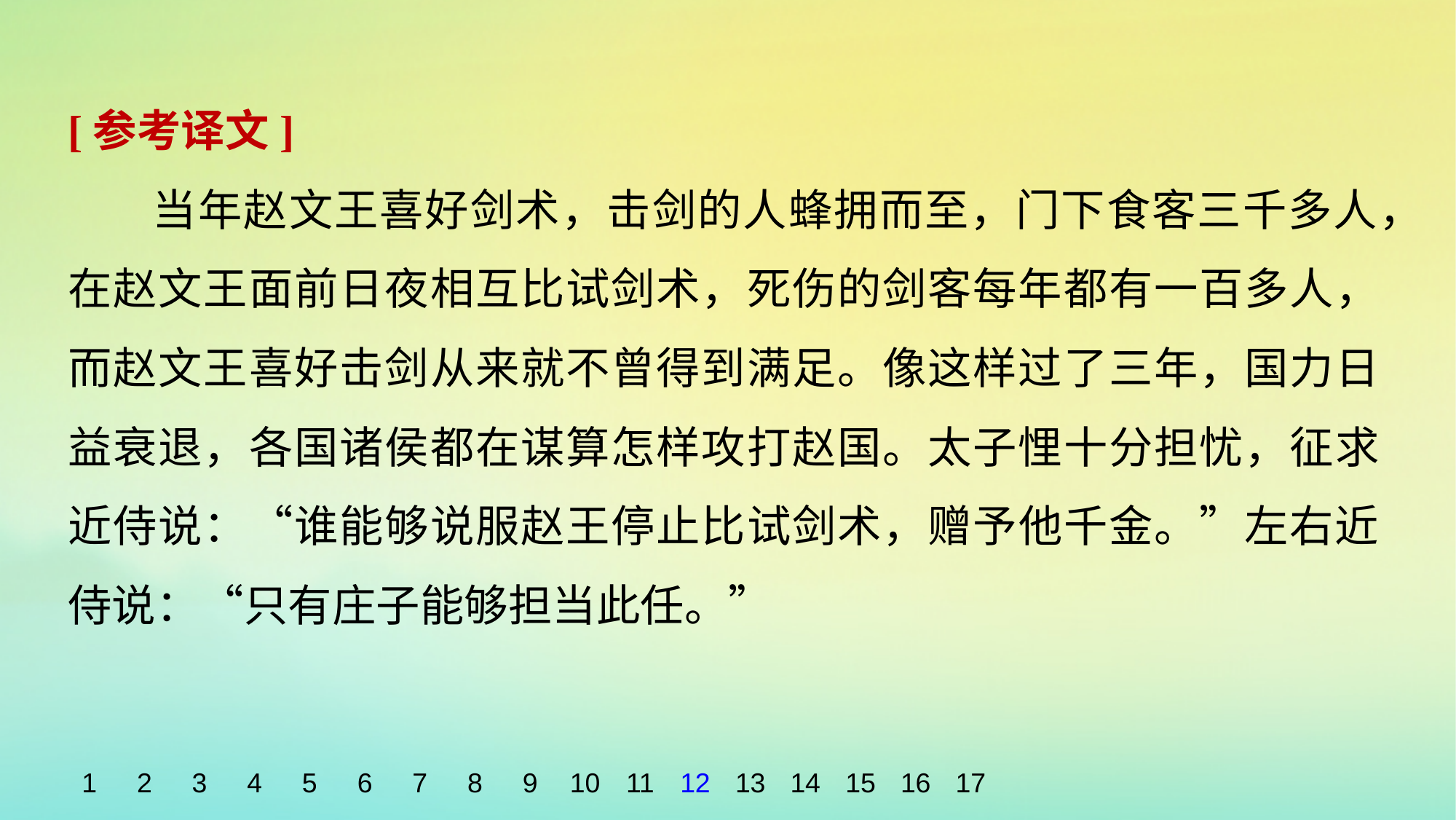

[参考译文]
当年赵文王喜好剑术，击剑的人蜂拥而至，门下食客三千多人，在赵文王面前日夜相互比试剑术，死伤的剑客每年都有一百多人，而赵文王喜好击剑从来就不曾得到满足。像这样过了三年，国力日益衰退，各国诸侯都在谋算怎样攻打赵国。太子悝十分担忧，征求近侍说：“谁能够说服赵王停止比试剑术，赠予他千金。”左右近侍说：“只有庄子能够担当此任。”
1
2
3
4
5
6
7
8
9
10
11
12
13
14
15
16
17